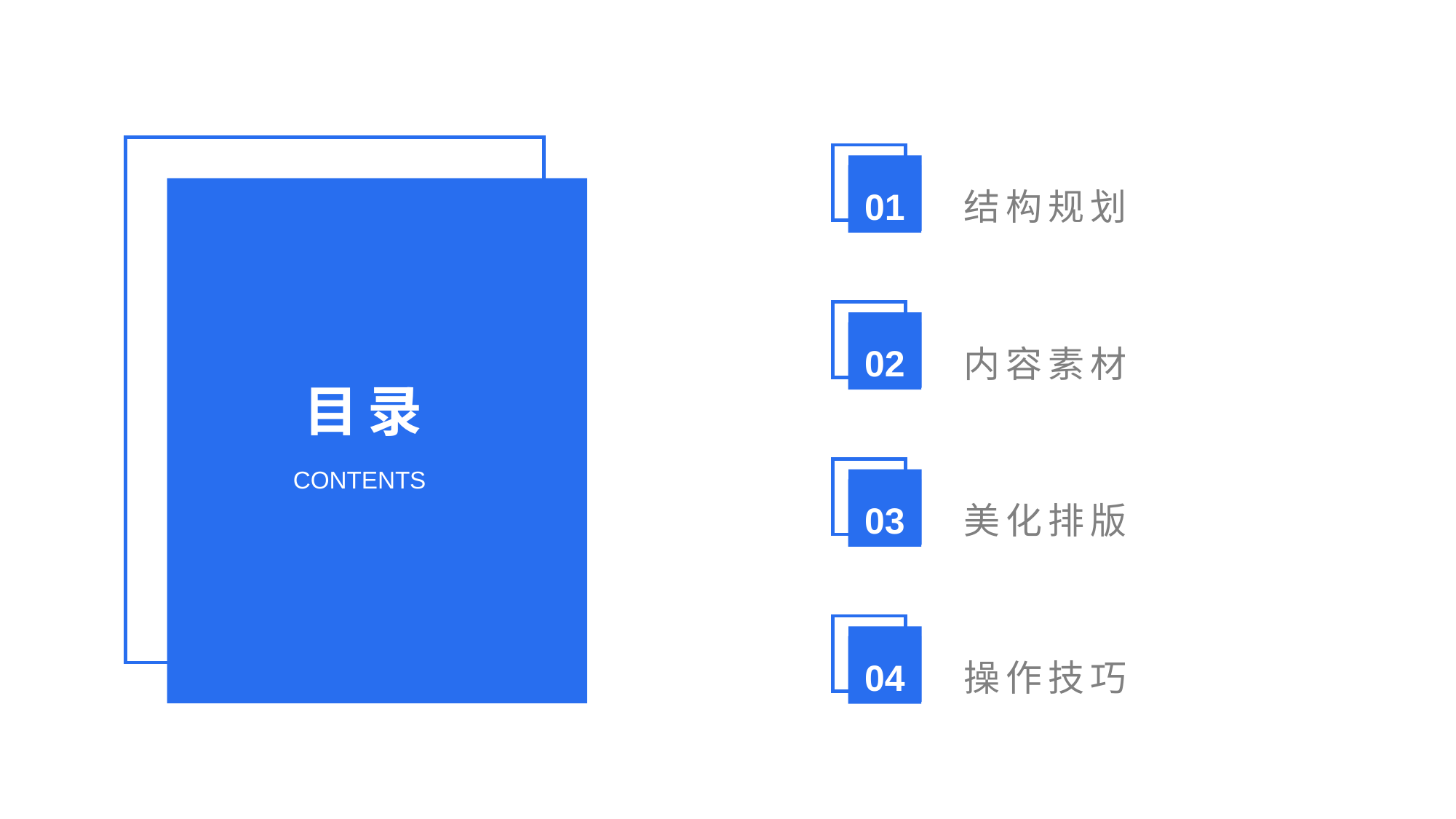

目录
CONTENTS

01
结构规划

02
内容素材

03
美化排版

04
操作技巧